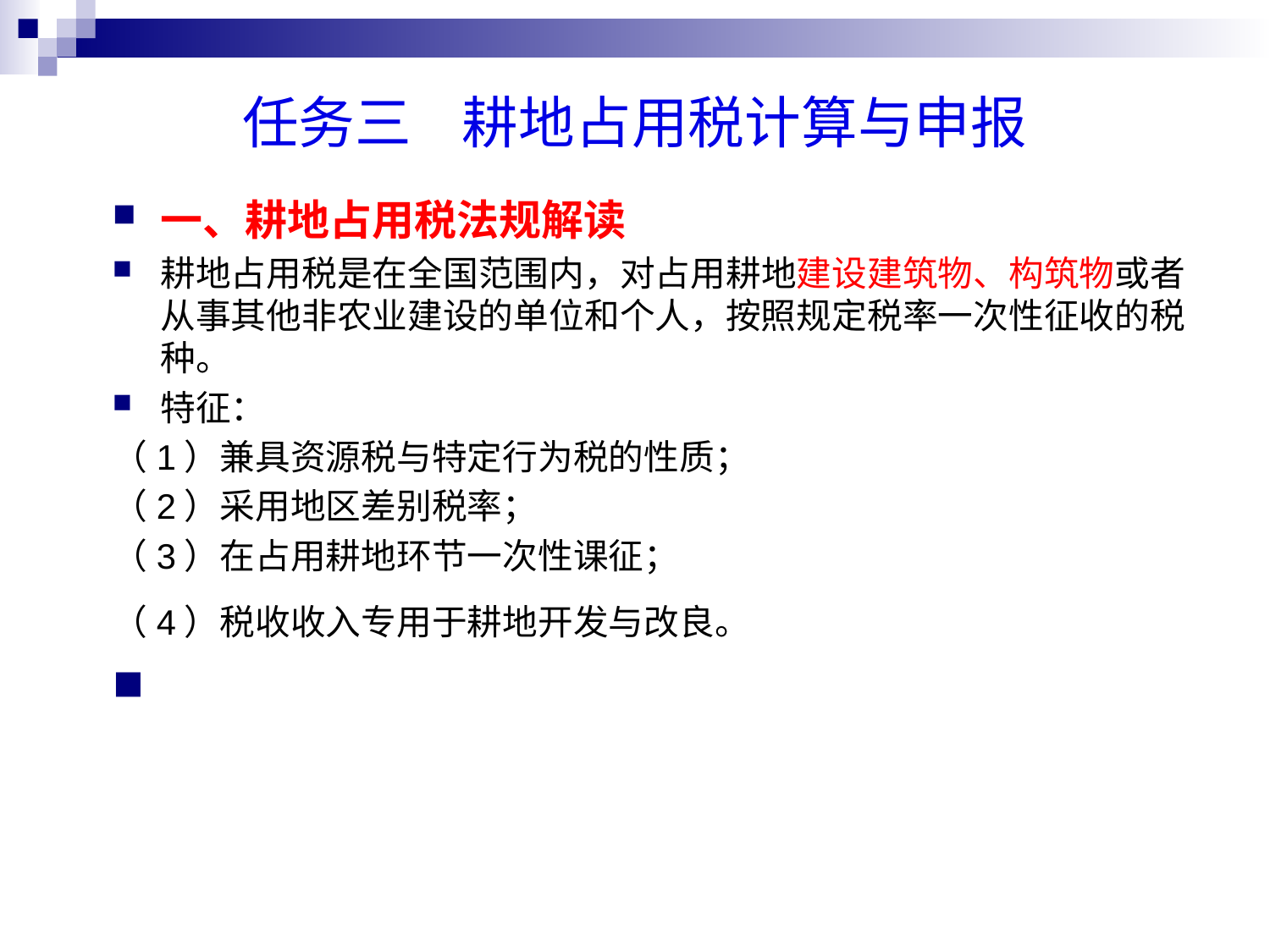

# 任务三    耕地占用税计算与申报
一、耕地占用税法规解读
耕地占用税是在全国范围内，对占用耕地建设建筑物、构筑物或者从事其他非农业建设的单位和个人，按照规定税率一次性征收的税种。
特征：
（1）兼具资源税与特定行为税的性质；
（2）采用地区差别税率；
（3）在占用耕地环节一次性课征；
（4）税收收入专用于耕地开发与改良。